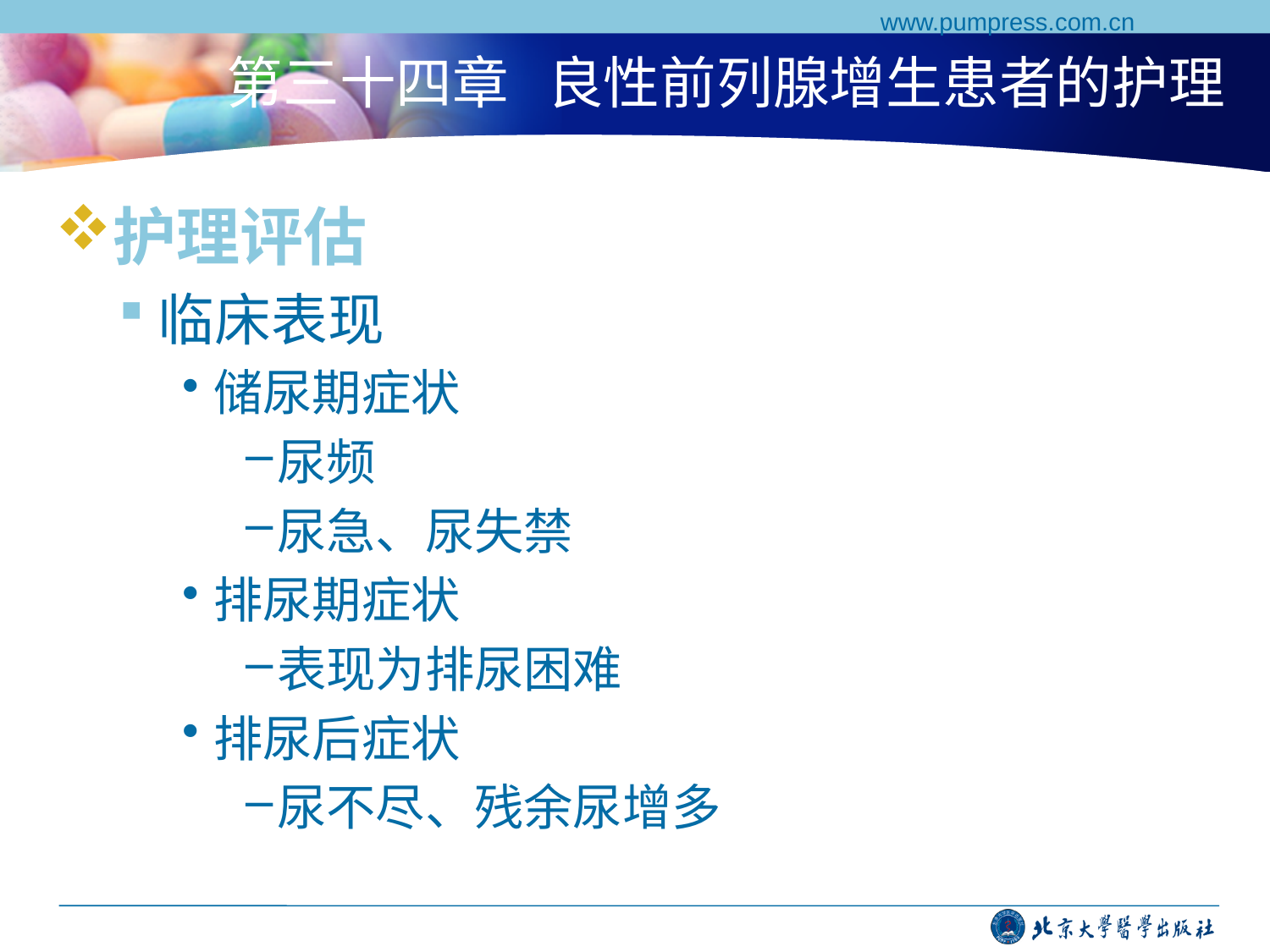

www.pumpress.com.cn
# 第三十四章   良性前列腺增生患者的护理
护理评估
临床表现
储尿期症状
尿频
尿急、尿失禁
排尿期症状
表现为排尿困难
排尿后症状
尿不尽、残余尿增多